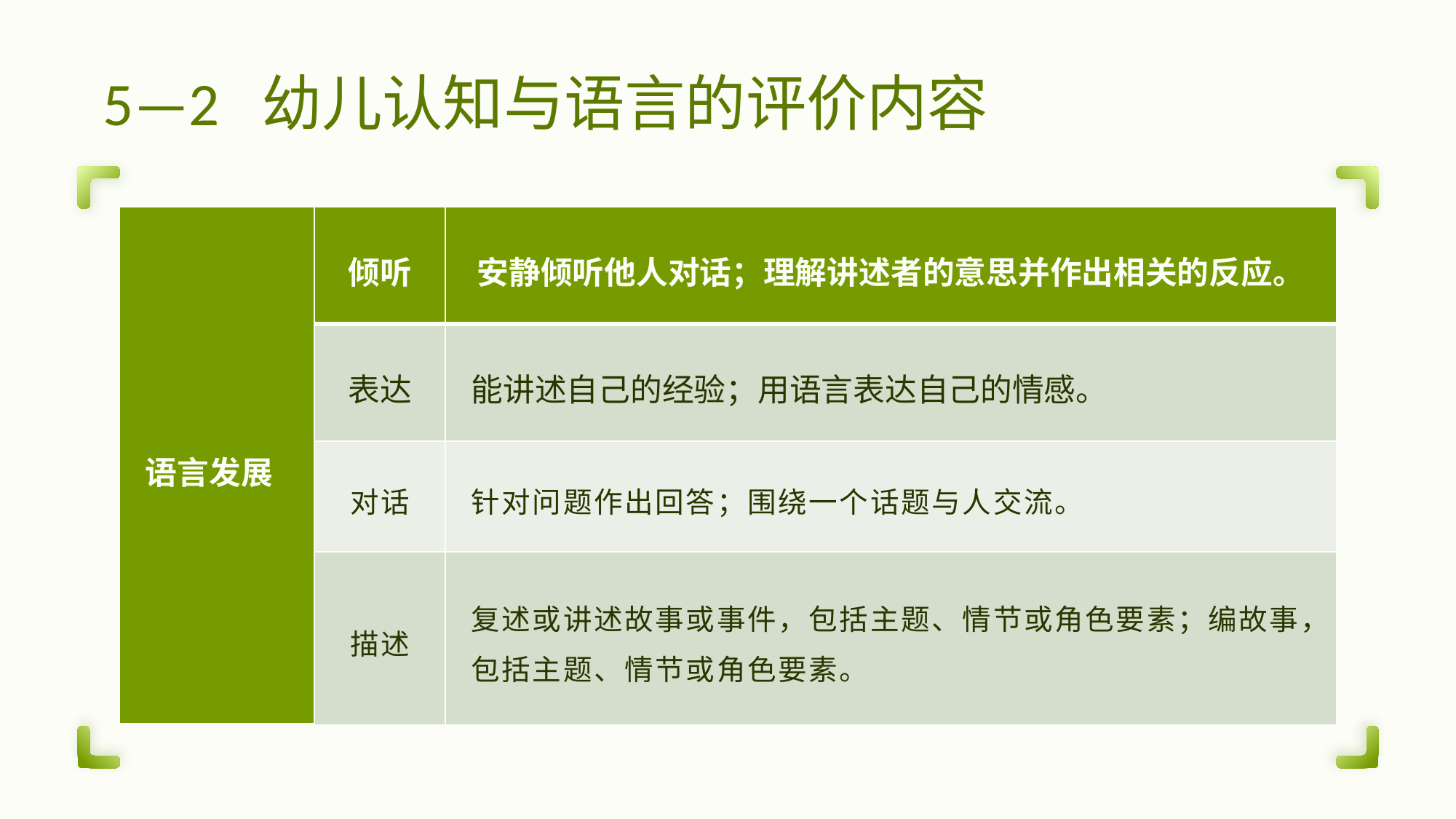

| 语言发展 | 倾听 | 安静倾听他人对话；理解讲述者的意思并作出相关的反应。 |
| --- | --- | --- |
|  | 表达 | 能讲述自己的经验；用语言表达自己的情感。 |
|  | 对话 | 针对问题作出回答；围绕一个话题与人交流。 |
|  | 描述 | 复述或讲述故事或事件，包括主题、情节或角色要素；编故事，包括主题、情节或角色要素。 |

# 5—2  幼儿认知与语言的评价内容